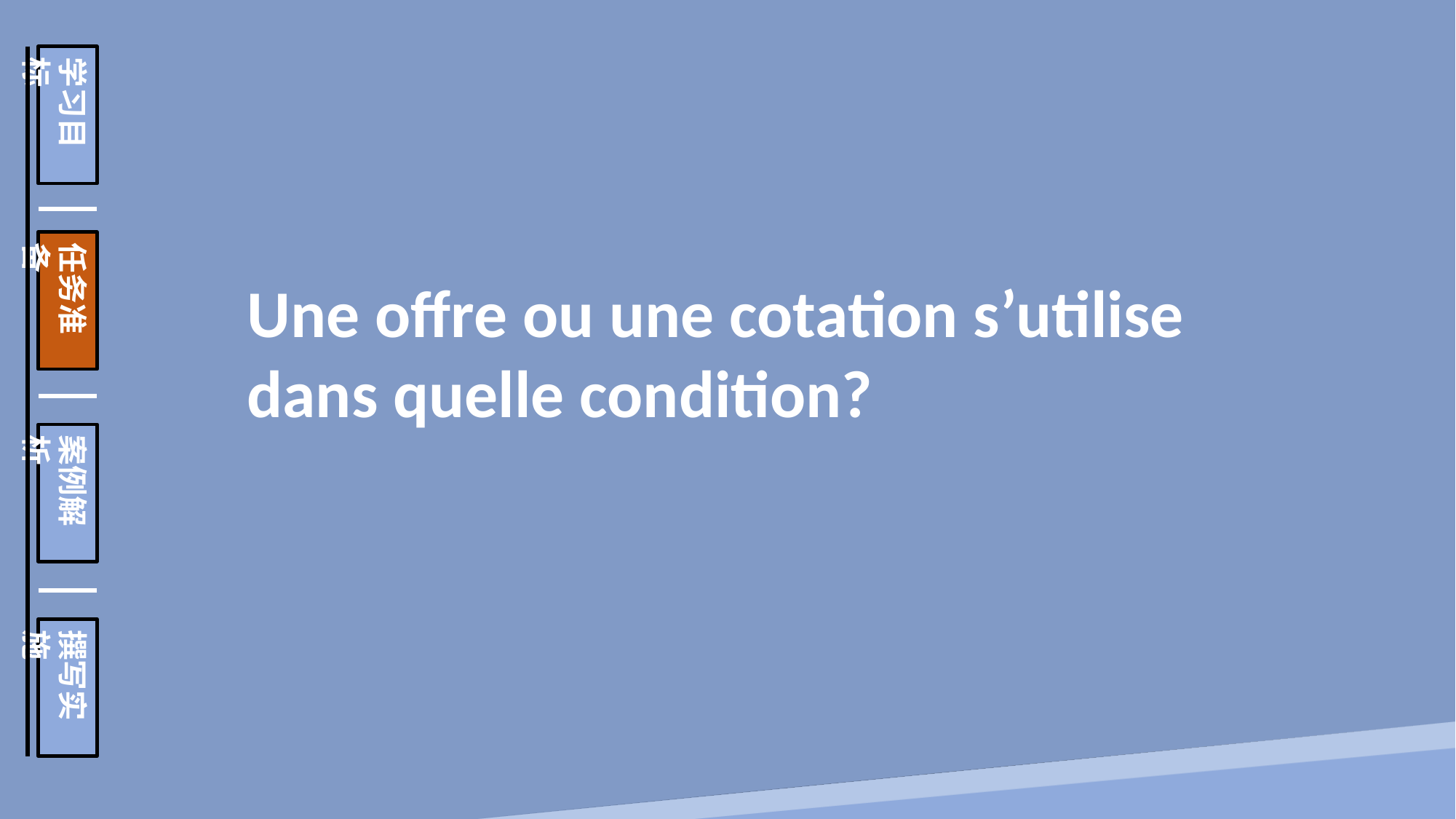

学习目标
任务准备
案例解析
撰写实施
Une offre ou une cotation s’utilise dans quelle condition?